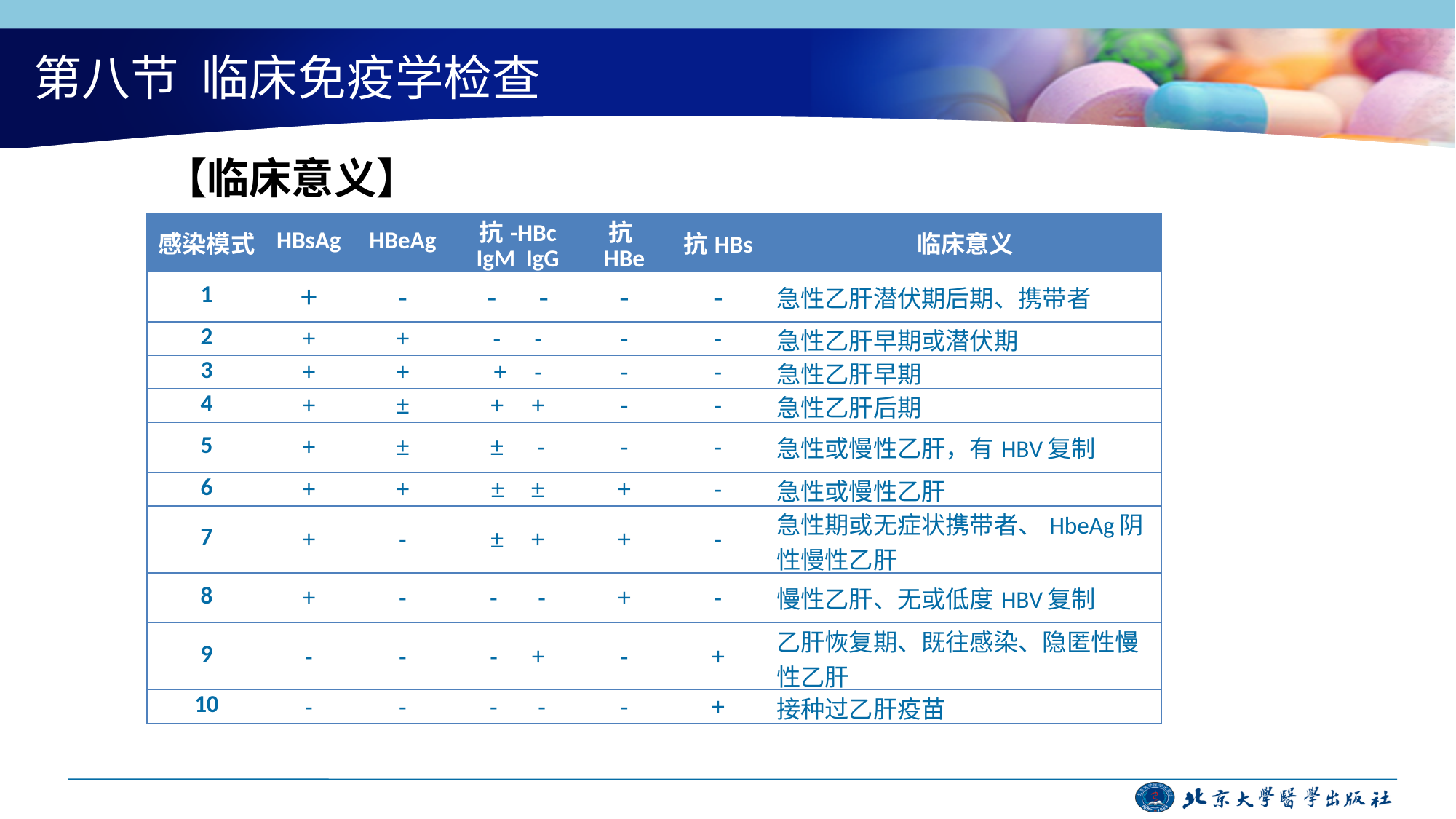

# 第八节  临床免疫学检查
【临床意义】
| 感染模式 | HBsAg | HBeAg | 抗-HBc IgM IgG | 抗HBe | 抗HBs | 临床意义 |
| --- | --- | --- | --- | --- | --- | --- |
| 1 | + | - | - - | - | - | 急性乙肝潜伏期后期、携带者 |
| 2 | + | + | - - | - | - | 急性乙肝早期或潜伏期 |
| 3 | + | + | + - | - | - | 急性乙肝早期 |
| 4 | + | ± | + + | - | - | 急性乙肝后期 |
| 5 | + | ± | ± - | - | - | 急性或慢性乙肝，有HBV复制 |
| 6 | + | + | ± ± | + | - | 急性或慢性乙肝 |
| 7 | + | - | ± + | + | - | 急性期或无症状携带者、HbeAg阴性慢性乙肝 |
| 8 | + | - | - - | + | - | 慢性乙肝、无或低度HBV复制 |
| 9 | - | - | - + | - | + | 乙肝恢复期、既往感染、隐匿性慢性乙肝 |
| 10 | - | - | - - | - | + | 接种过乙肝疫苗 |